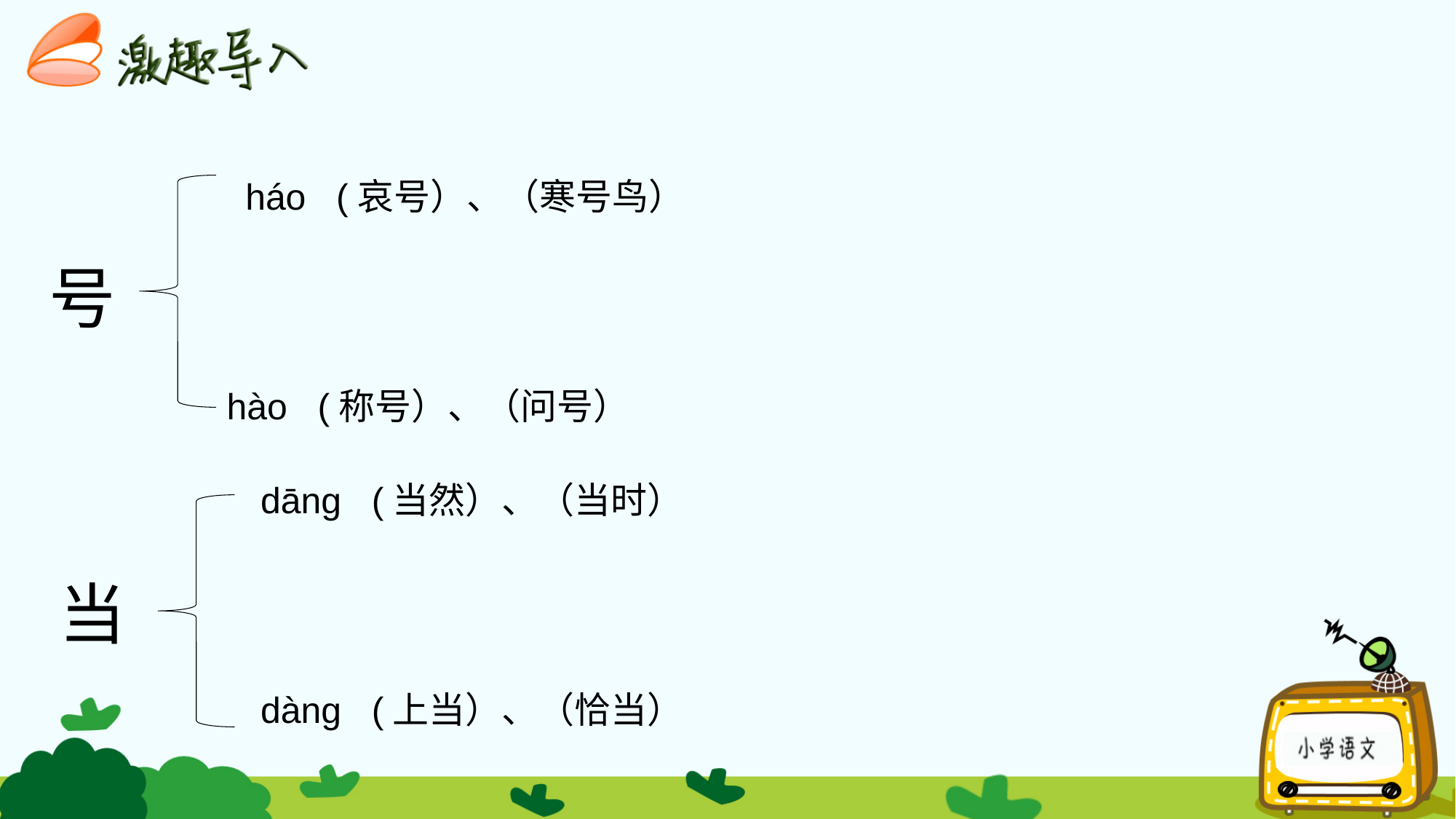

#
háo   (哀号）、（寒号鸟）

号
hào   (称号）、（问号）
dāng   (当然）、（当时）

当
dàng   (上当）、（恰当）